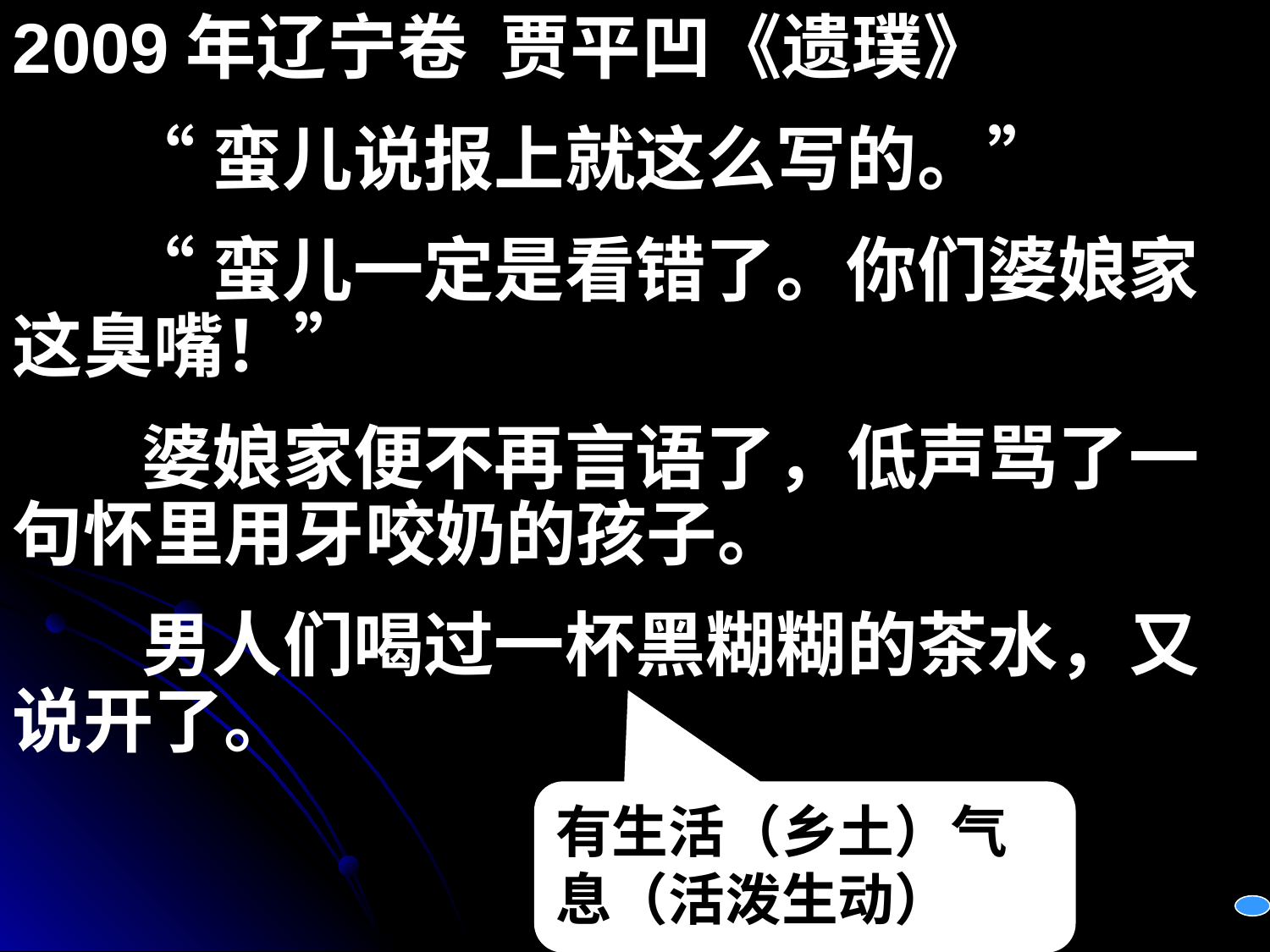

2009年辽宁卷  贾平凹《遗璞》
       “蛮儿说报上就这么写的。”
       “蛮儿一定是看错了。你们婆娘家这臭嘴！”
       婆娘家便不再言语了，低声骂了一句怀里用牙咬奶的孩子。
       男人们喝过一杯黑糊糊的茶水，又说开了。
有生活（乡土）气息（活泼生动）